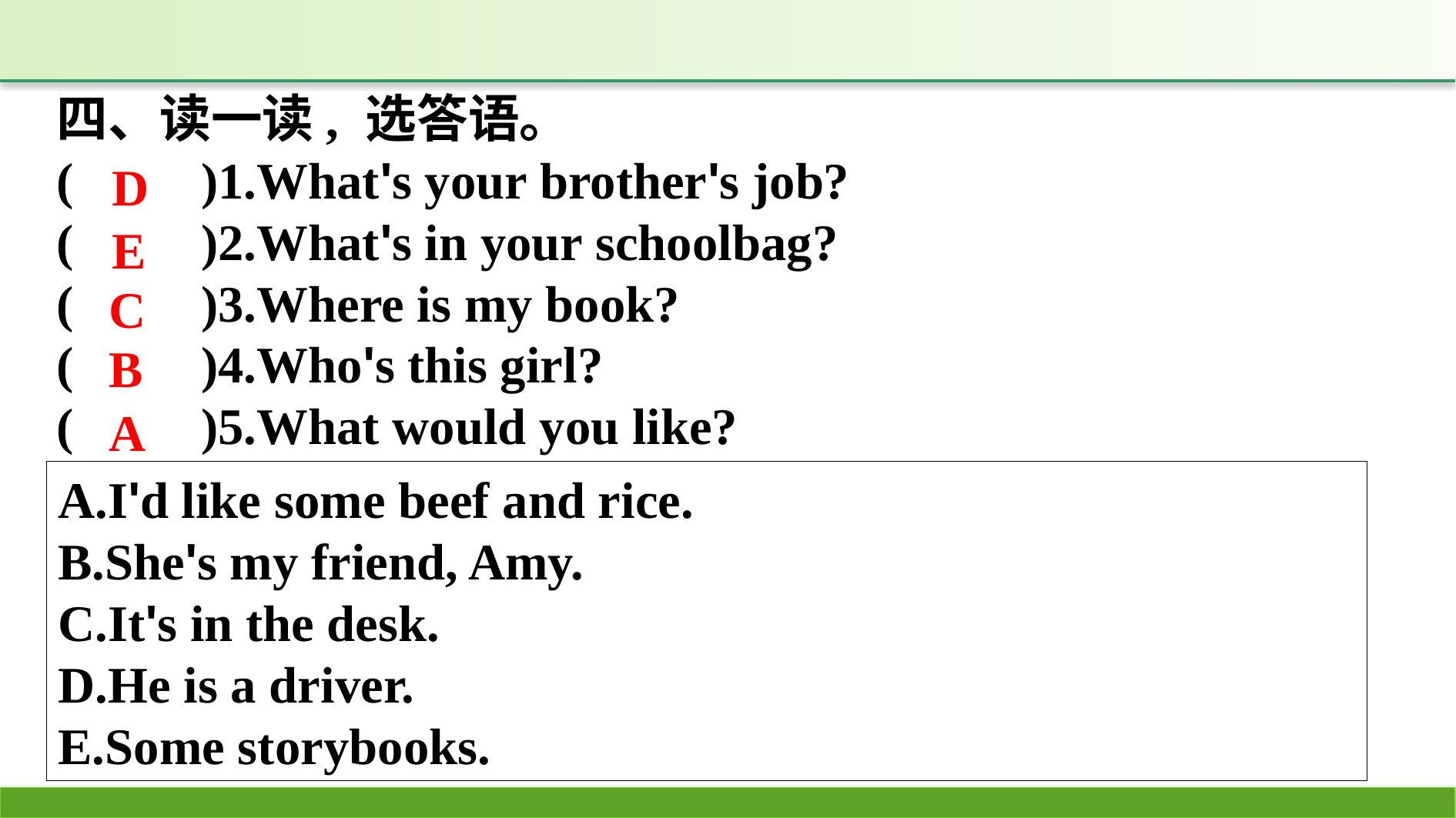

四、读一读, 选答语。
(　　)1.What's your brother's job?
(　　)2.What's in your schoolbag?
(　　)3.Where is my book?
(　　)4.Who's this girl?
(　　)5.What would you like?
D
E
C
B
A
A.I'd like some beef and rice.
B.She's my friend, Amy.
C.It's in the desk.
D.He is a driver.
E.Some storybooks.